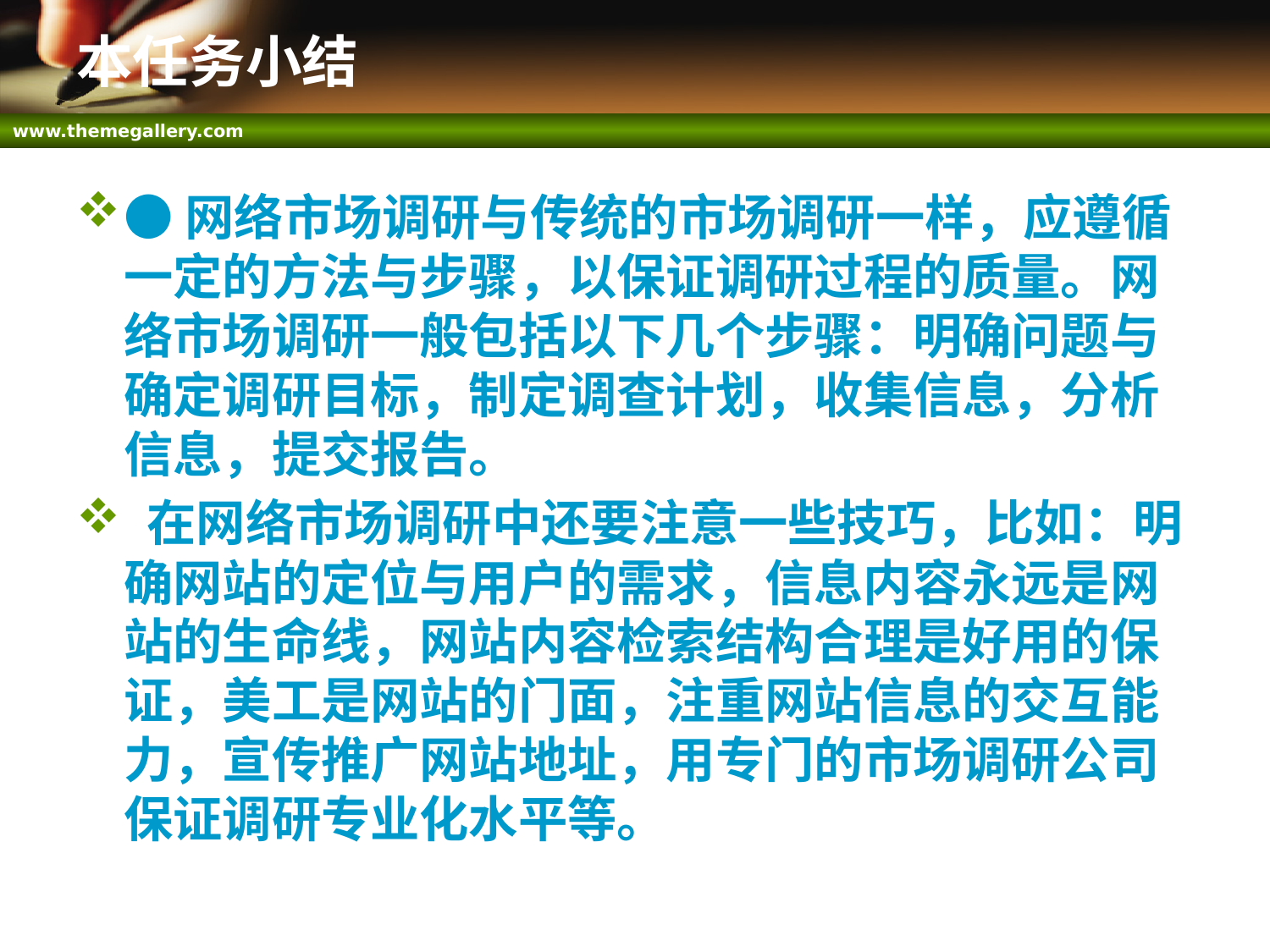

# 本任务小结
●网络市场调研与传统的市场调研一样，应遵循一定的方法与步骤，以保证调研过程的质量。网络市场调研一般包括以下几个步骤：明确问题与确定调研目标，制定调查计划，收集信息，分析信息，提交报告。
 在网络市场调研中还要注意一些技巧，比如：明确网站的定位与用户的需求，信息内容永远是网站的生命线，网站内容检索结构合理是好用的保证，美工是网站的门面，注重网站信息的交互能力，宣传推广网站地址，用专门的市场调研公司保证调研专业化水平等。